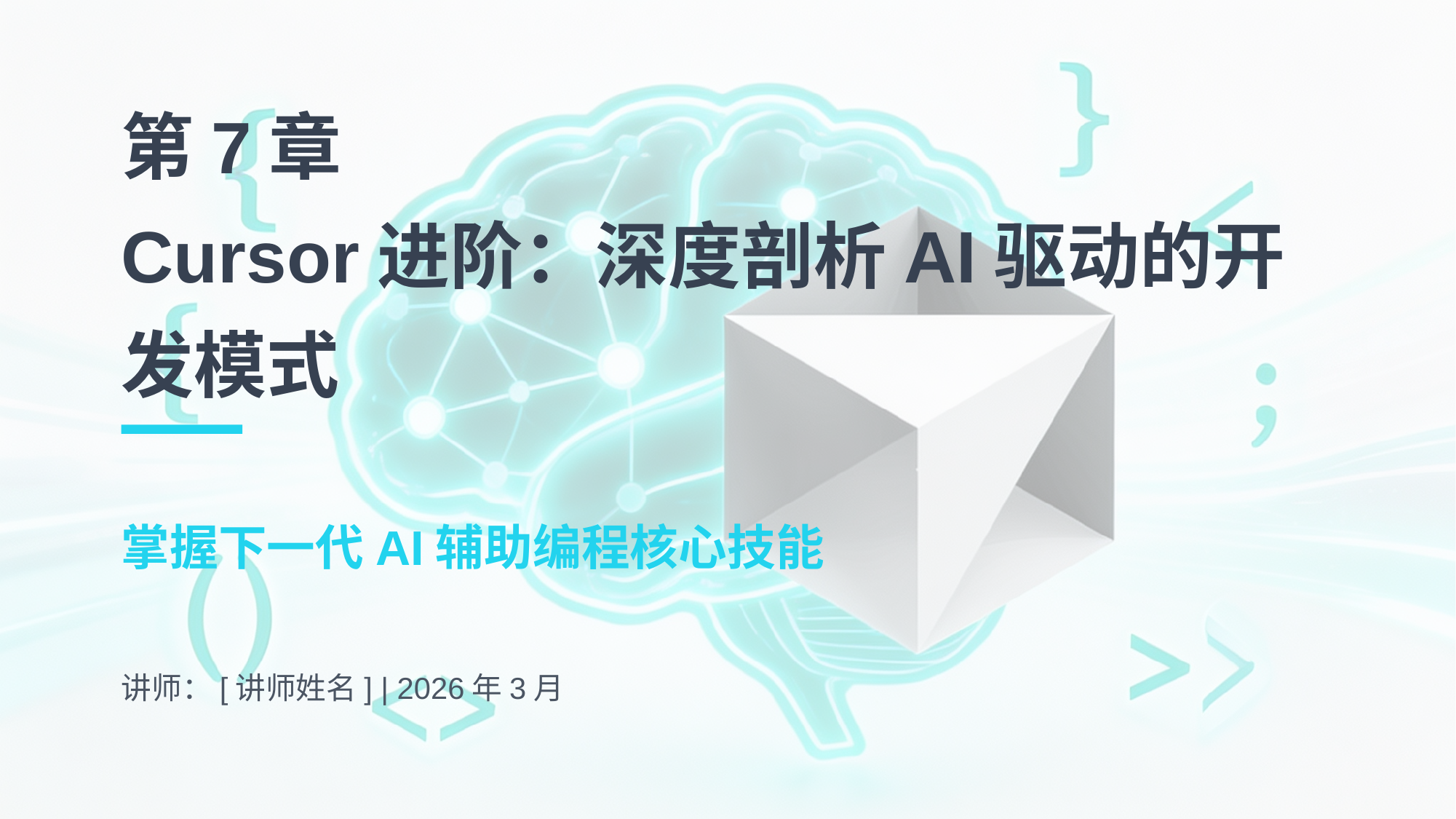

第7章
Cursor进阶：深度剖析AI驱动的开发模式

掌握下一代AI辅助编程核心技能
讲师：[讲师姓名] | 2026年3月